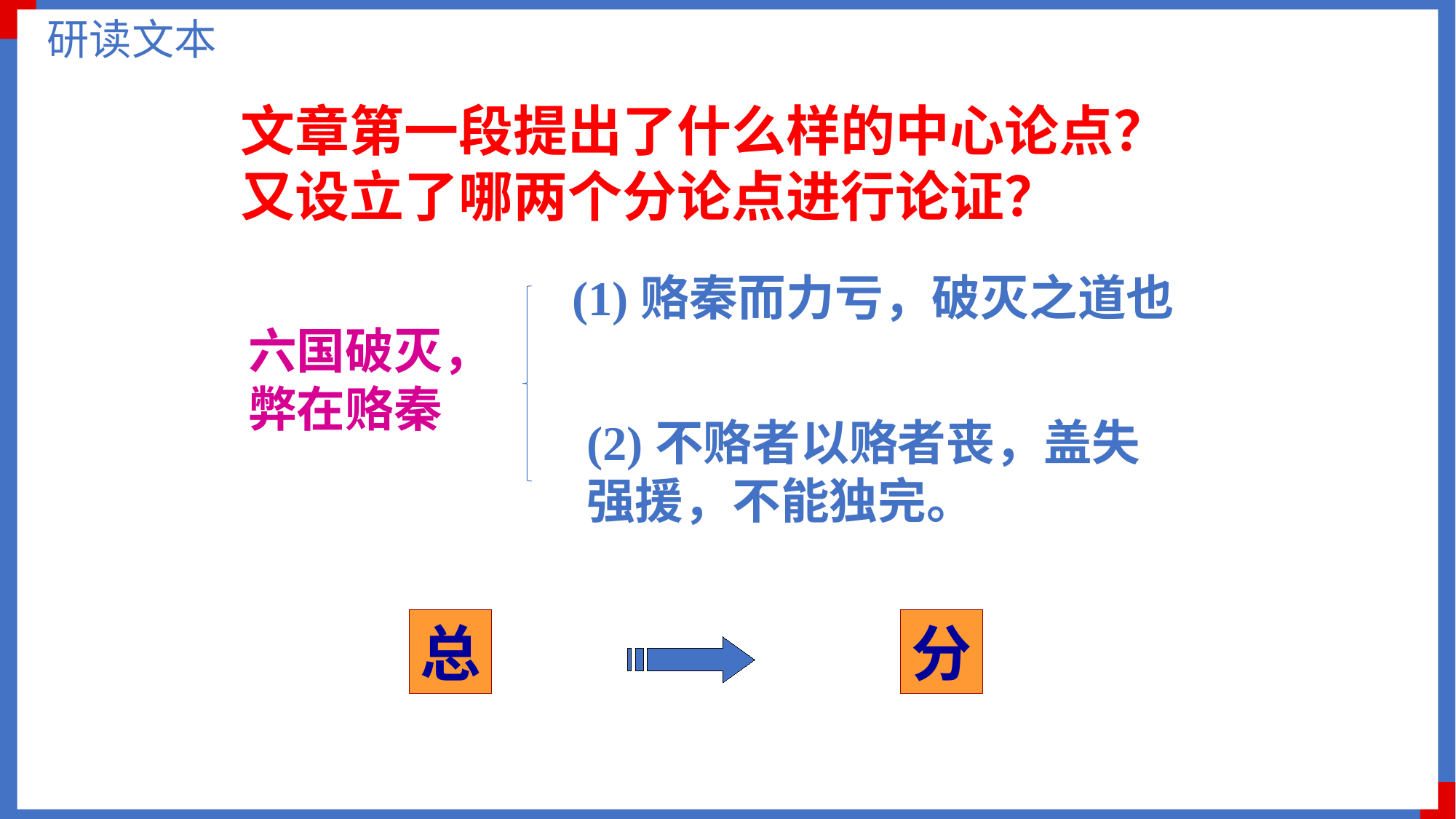

研读文本
文章第一段提出了什么样的中心论点？
又设立了哪两个分论点进行论证？
(1)赂秦而力亏，破灭之道也

六国破灭，
弊在赂秦
(2)不赂者以赂者丧，盖失
强援，不能独完。
总
分